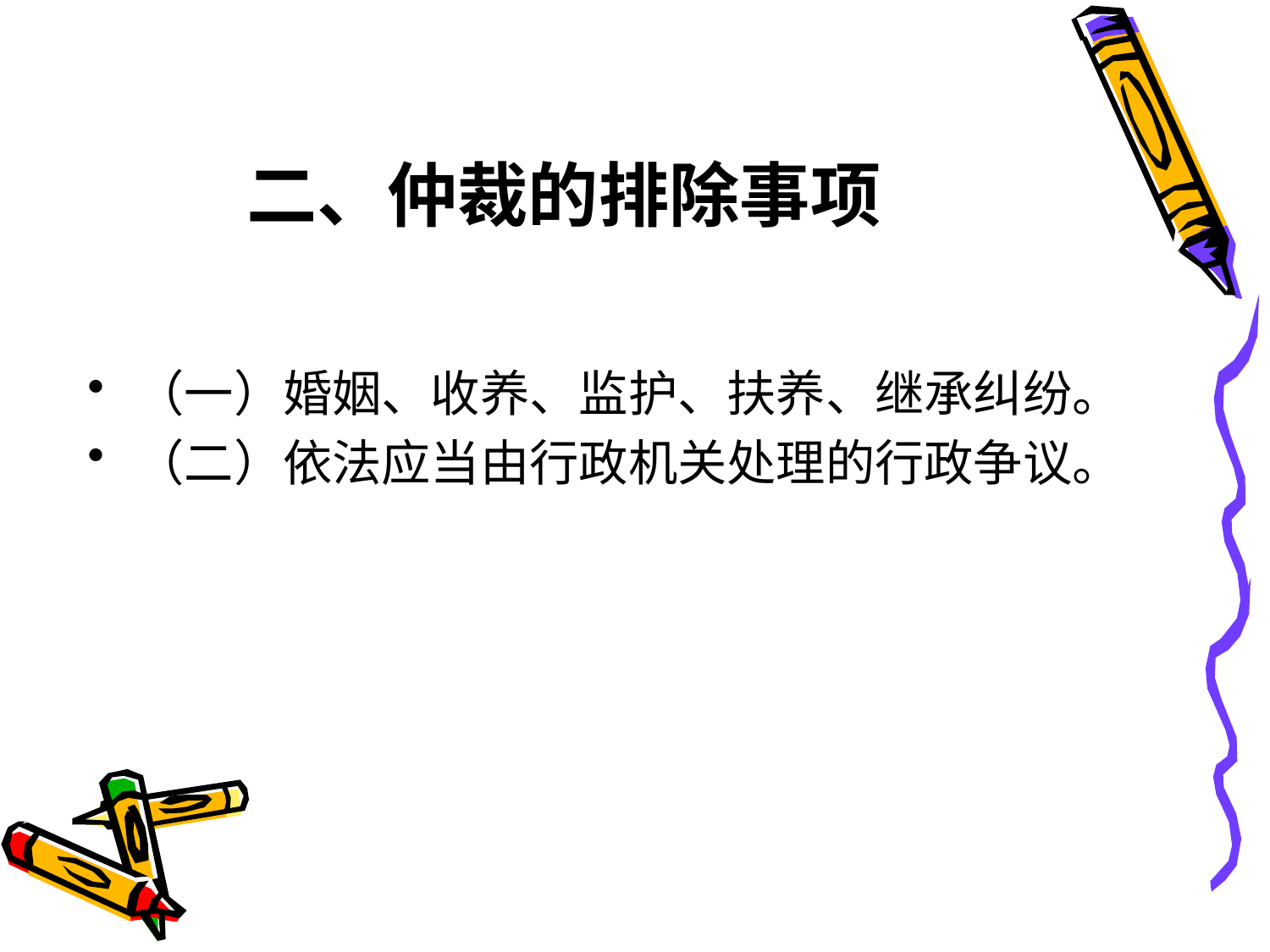

# 二、仲裁的排除事项
（一）婚姻、收养、监护、扶养、继承纠纷。
（二）依法应当由行政机关处理的行政争议。